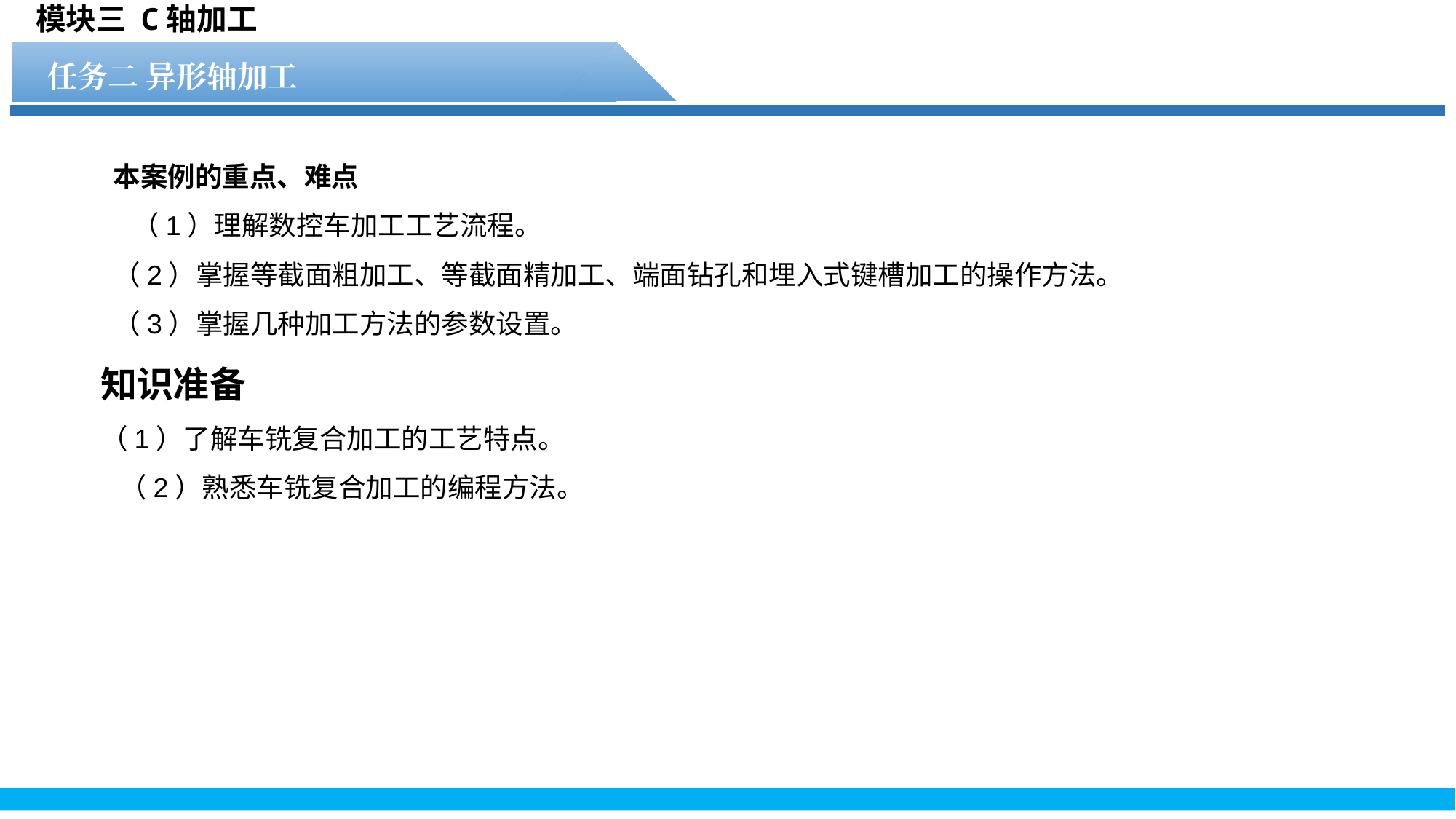

模块三 C轴加工

任务二 异形轴加工
任务1 水轮文件的显示操作
 本案例的重点、难点
    （1）理解数控车加工工艺流程。
 （2）掌握等截面粗加工、等截面精加工、端面钻孔和埋入式键槽加工的操作方法。
 （3）掌握几种加工方法的参数设置。
知识准备
（1）了解车铣复合加工的工艺特点。
  （2）熟悉车铣复合加工的编程方法。